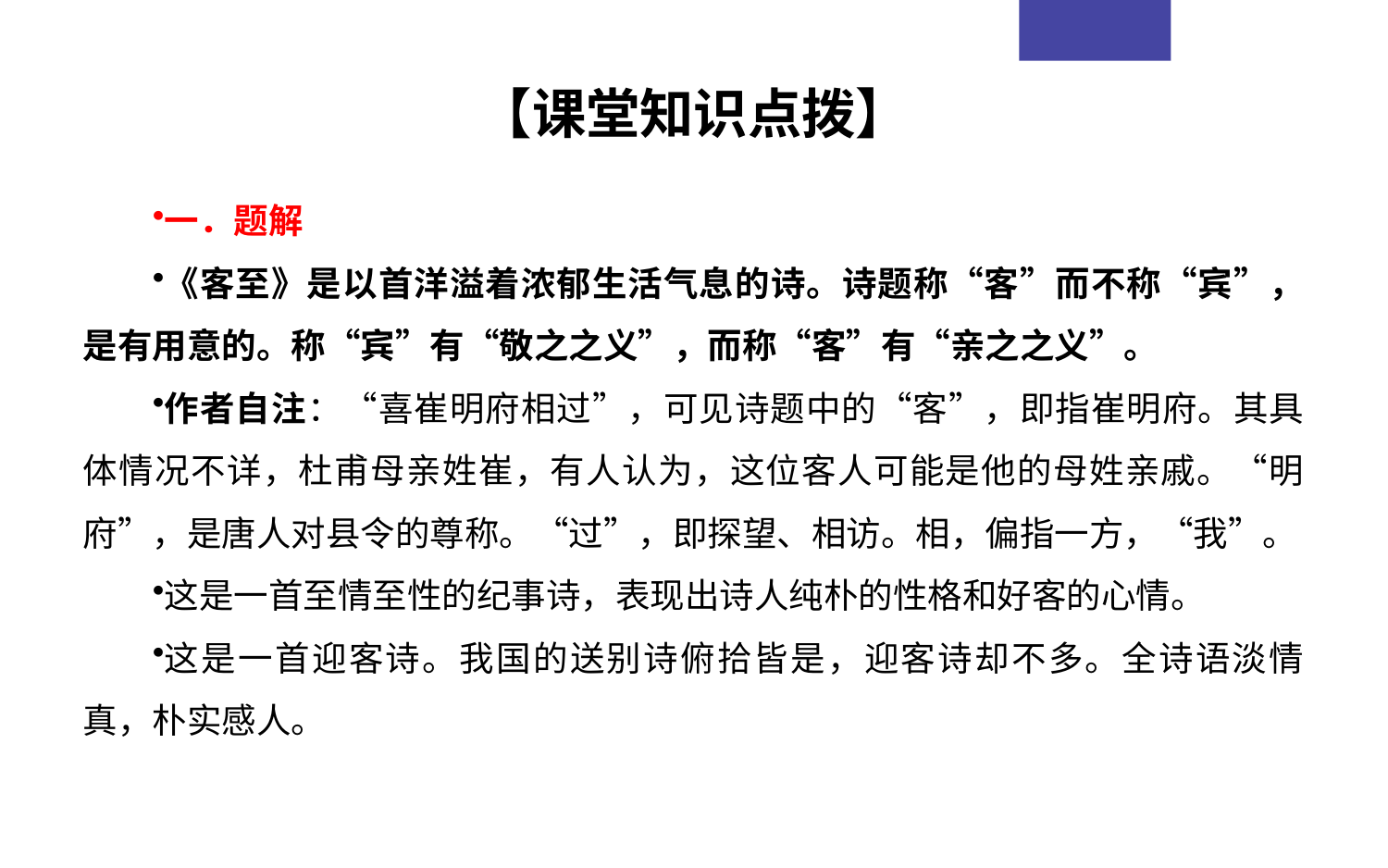

【课堂知识点拨】
一．题解
《客至》是以首洋溢着浓郁生活气息的诗。诗题称“客”而不称“宾”，是有用意的。称“宾”有“敬之之义”，而称“客”有“亲之之义”。
作者自注：“喜崔明府相过”，可见诗题中的“客”，即指崔明府。其具体情况不详，杜甫母亲姓崔，有人认为，这位客人可能是他的母姓亲戚。“明府”，是唐人对县令的尊称。“过”，即探望、相访。相，偏指一方，“我”。
这是一首至情至性的纪事诗，表现出诗人纯朴的性格和好客的心情。
这是一首迎客诗。我国的送别诗俯拾皆是，迎客诗却不多。全诗语淡情真，朴实感人。